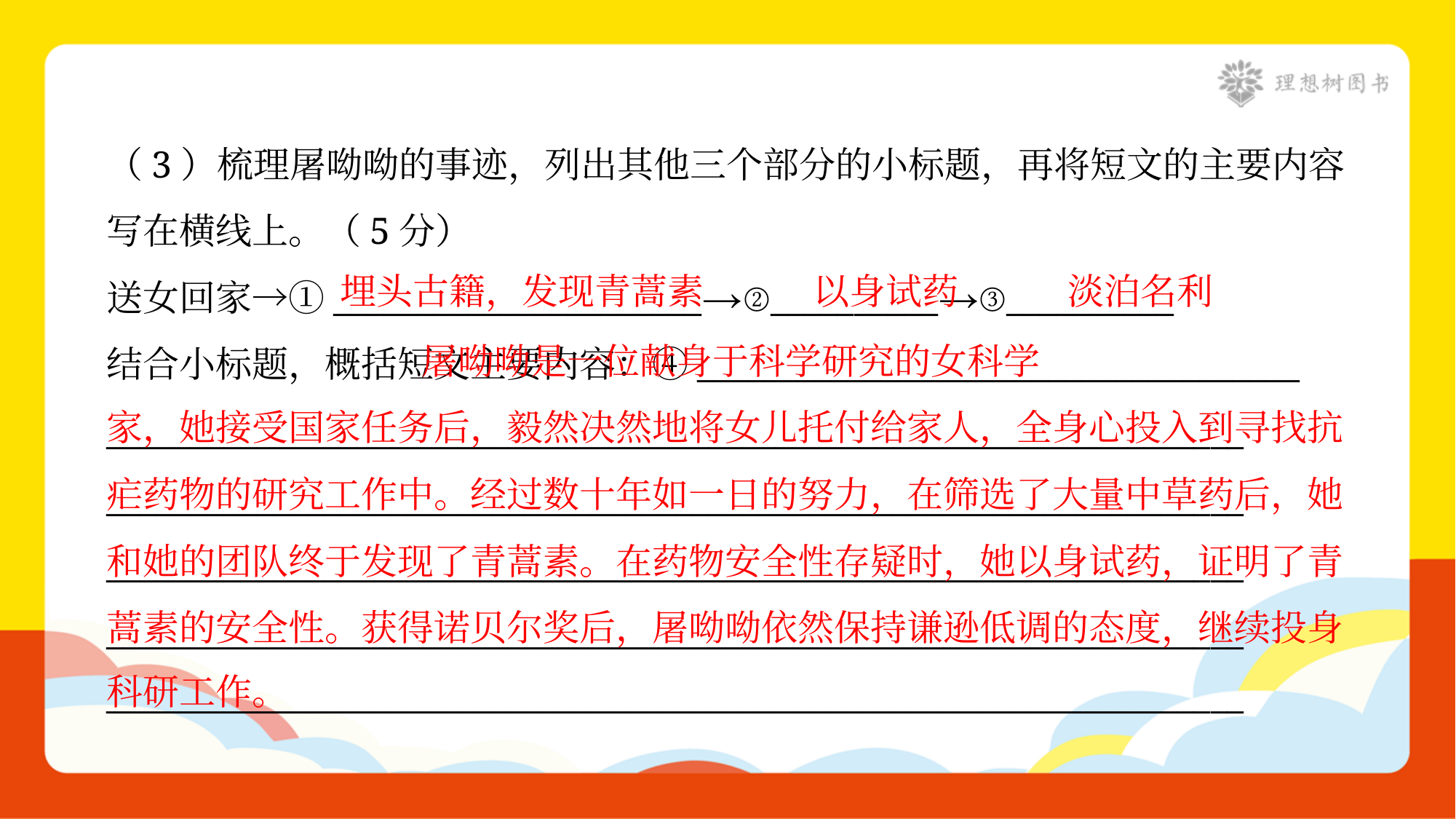

（3）梳理屠呦呦的事迹，列出其他三个部分的小标题，再将短文的主要内容
写在横线上。（5分）
送女回家→①______________________→②__________→③__________
结合小标题，概括短文主要内容：④____________________________________
____________________________________________________________________
____________________________________________________________________
____________________________________________________________________
____________________________________________________________________
____________________________________________________________________
埋头古籍，发现青蒿素
以身试药
淡泊名利
                                 屠呦呦是一位献身于科学研究的女科学
家，她接受国家任务后，毅然决然地将女儿托付给家人，全身心投入到寻找抗
疟药物的研究工作中。经过数十年如一日的努力，在筛选了大量中草药后，她
和她的团队终于发现了青蒿素。在药物安全性存疑时，她以身试药，证明了青
蒿素的安全性。获得诺贝尔奖后，屠呦呦依然保持谦逊低调的态度，继续投身
科研工作。